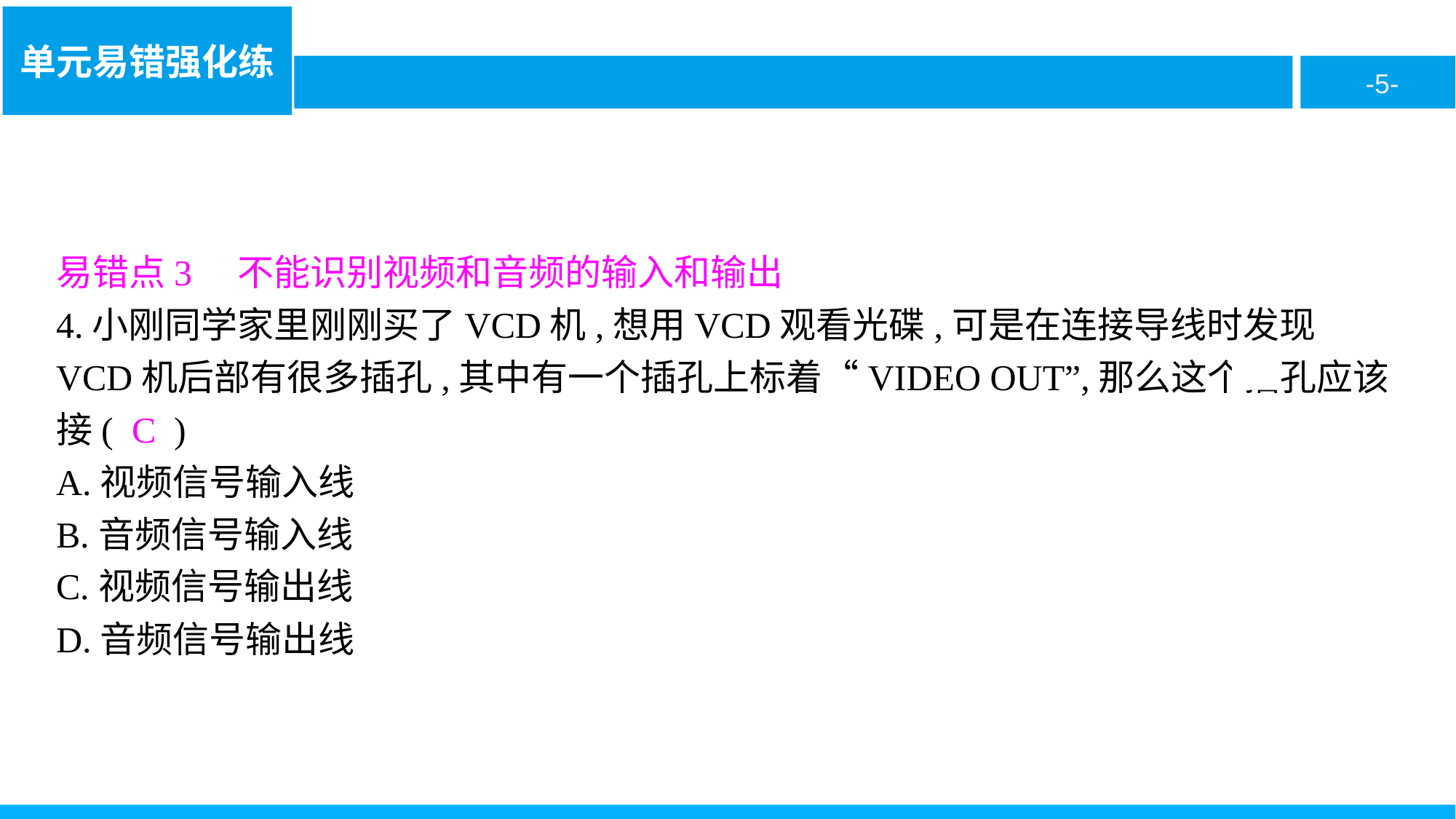

易错点3　不能识别视频和音频的输入和输出
4.小刚同学家里刚刚买了VCD机,想用VCD观看光碟,可是在连接导线时发现VCD机后部有很多插孔,其中有一个插孔上标着“VIDEO OUT”,那么这个插孔应该接(  C  )
A.视频信号输入线
B.音频信号输入线
C.视频信号输出线
D.音频信号输出线